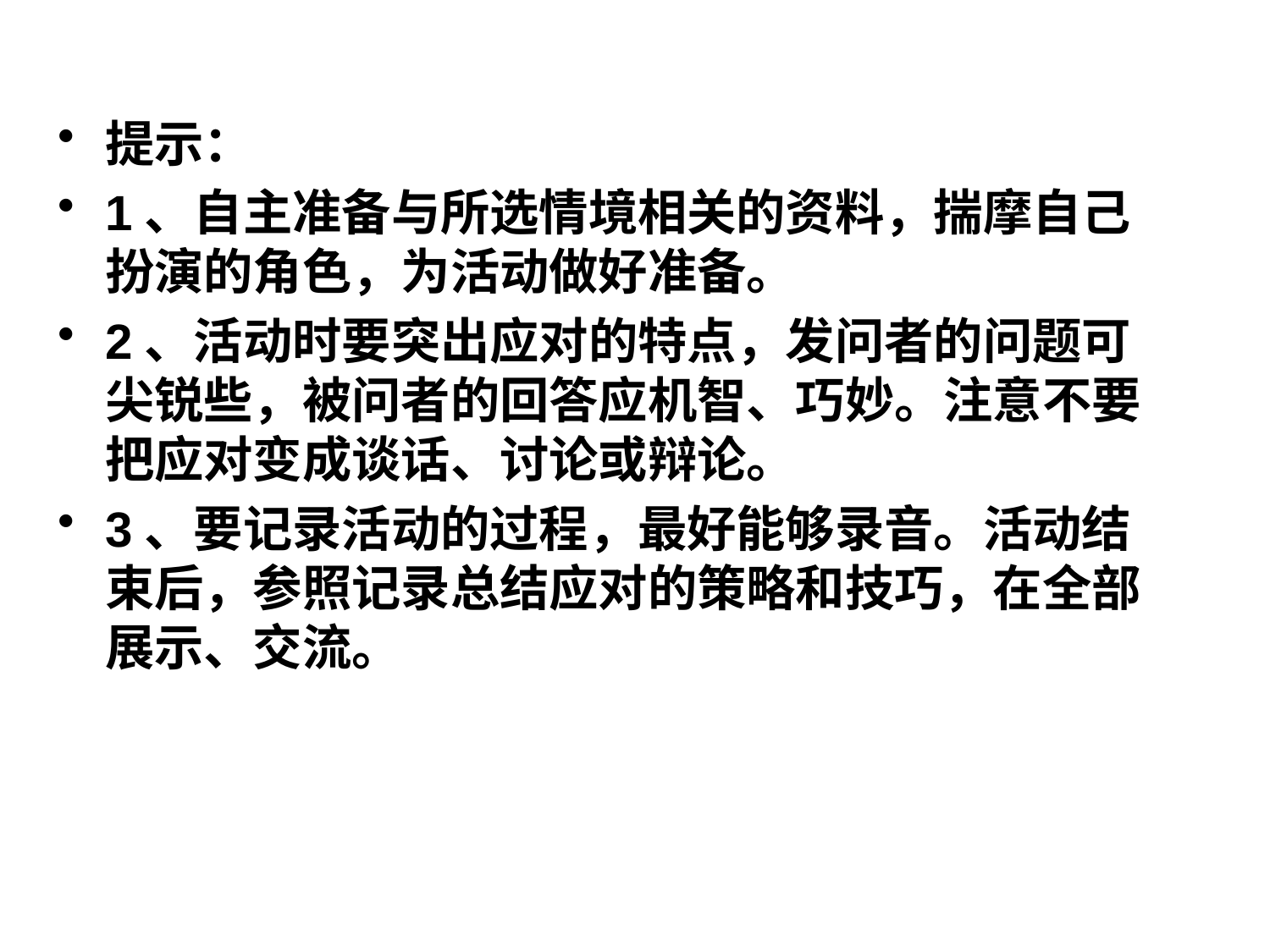

#
提示：
1、自主准备与所选情境相关的资料，揣摩自己扮演的角色，为活动做好准备。
2、活动时要突出应对的特点，发问者的问题可尖锐些，被问者的回答应机智、巧妙。注意不要把应对变成谈话、讨论或辩论。
3、要记录活动的过程，最好能够录音。活动结束后，参照记录总结应对的策略和技巧，在全部展示、交流。